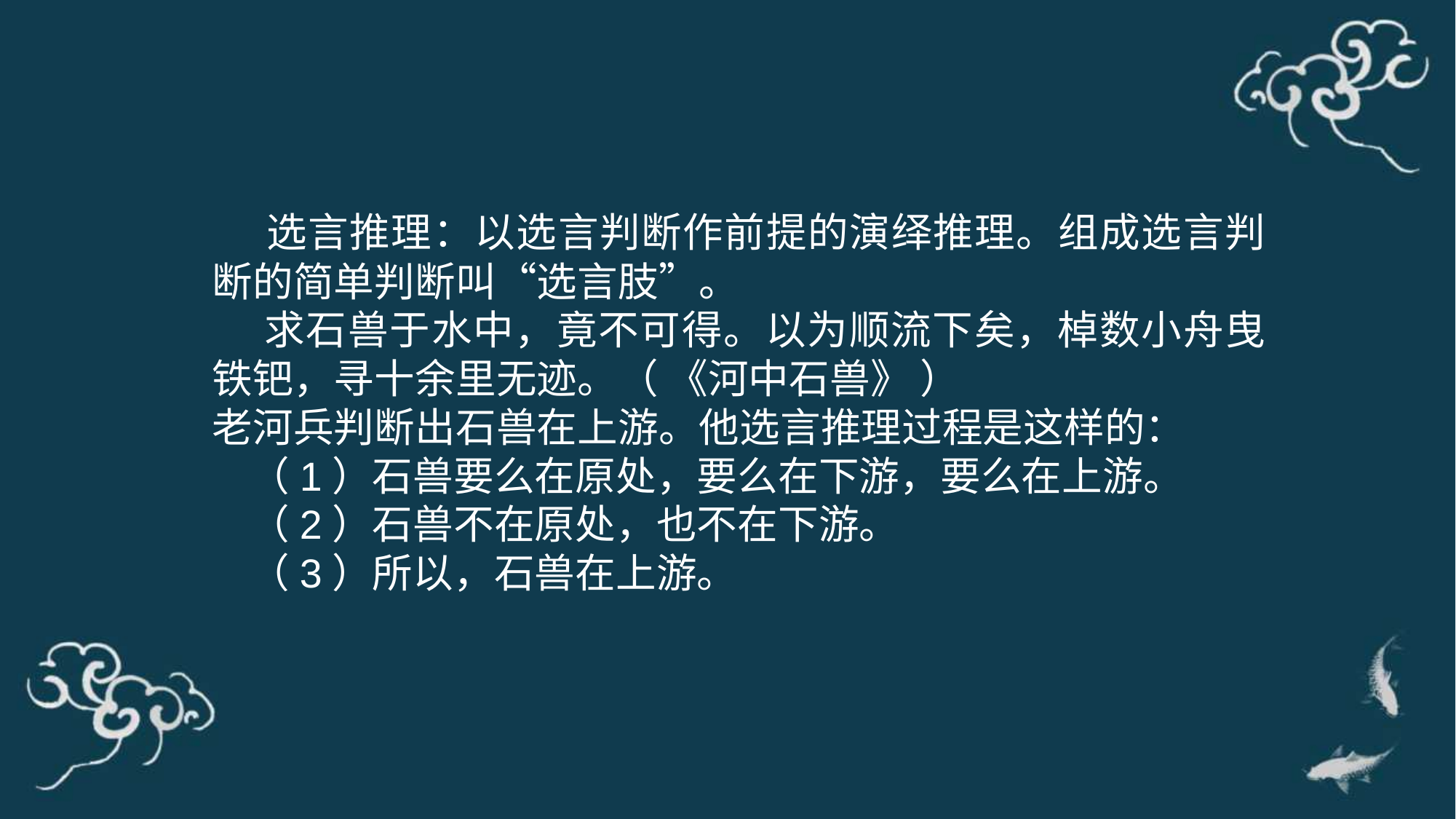

选言推理：以选言判断作前提的演绎推理。组成选言判断的简单判断叫“选言肢”。
    求石兽于水中，竟不可得。以为顺流下矣，棹数小舟曳铁钯，寻十余里无迹。（ 《河中石兽》 ）
老河兵判断出石兽在上游。他选言推理过程是这样的：
   （1）石兽要么在原处，要么在下游，要么在上游。
   （2）石兽不在原处，也不在下游。
   （3）所以，石兽在上游。